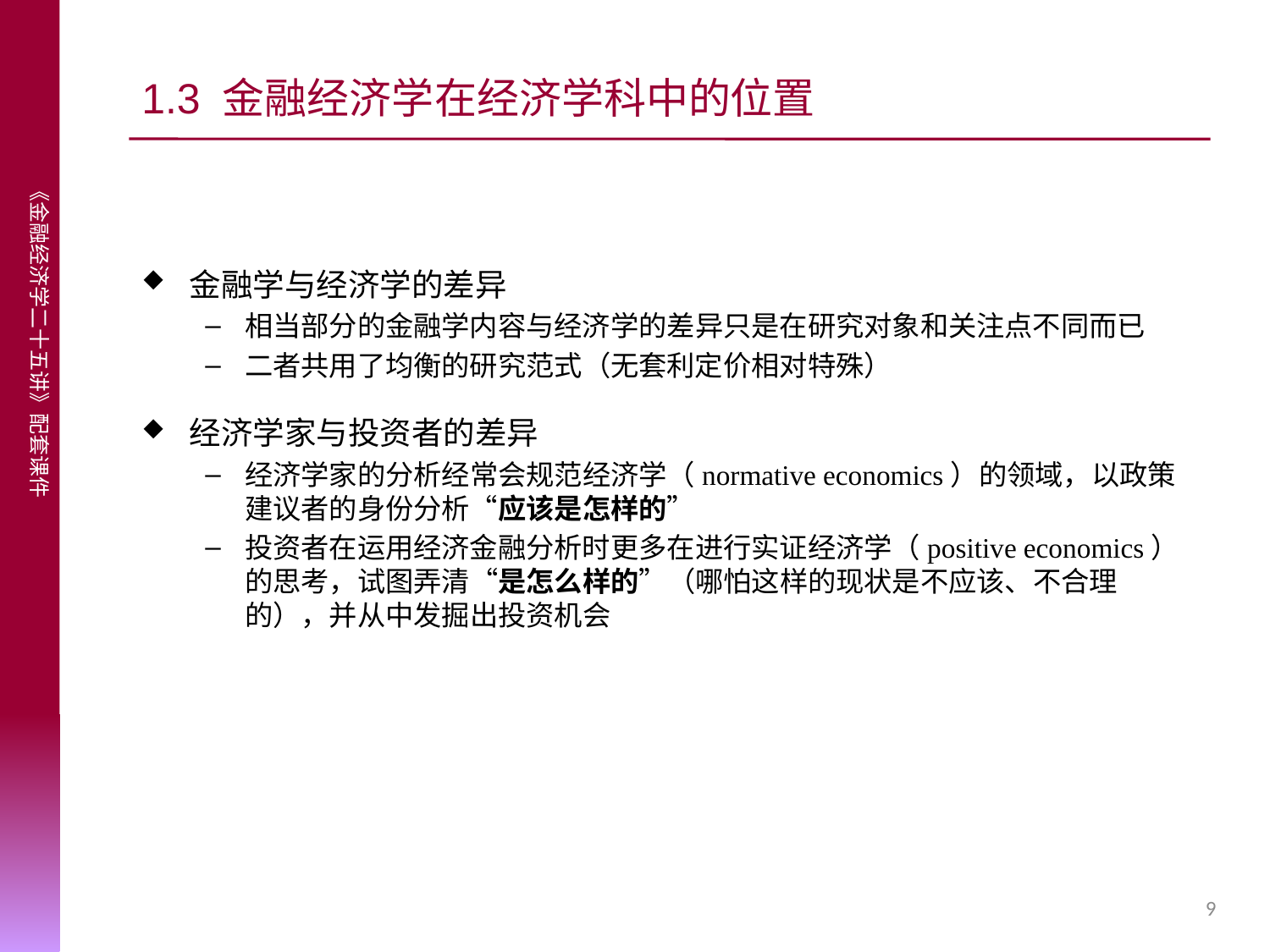

# 1.3 金融经济学在经济学科中的位置

金融学与经济学的差异
相当部分的金融学内容与经济学的差异只是在研究对象和关注点不同而已
二者共用了均衡的研究范式（无套利定价相对特殊）
经济学家与投资者的差异
经济学家的分析经常会规范经济学（normative economics）的领域，以政策建议者的身份分析“应该是怎样的”
投资者在运用经济金融分析时更多在进行实证经济学（positive economics）的思考，试图弄清“是怎么样的”（哪怕这样的现状是不应该、不合理的），并从中发掘出投资机会

9